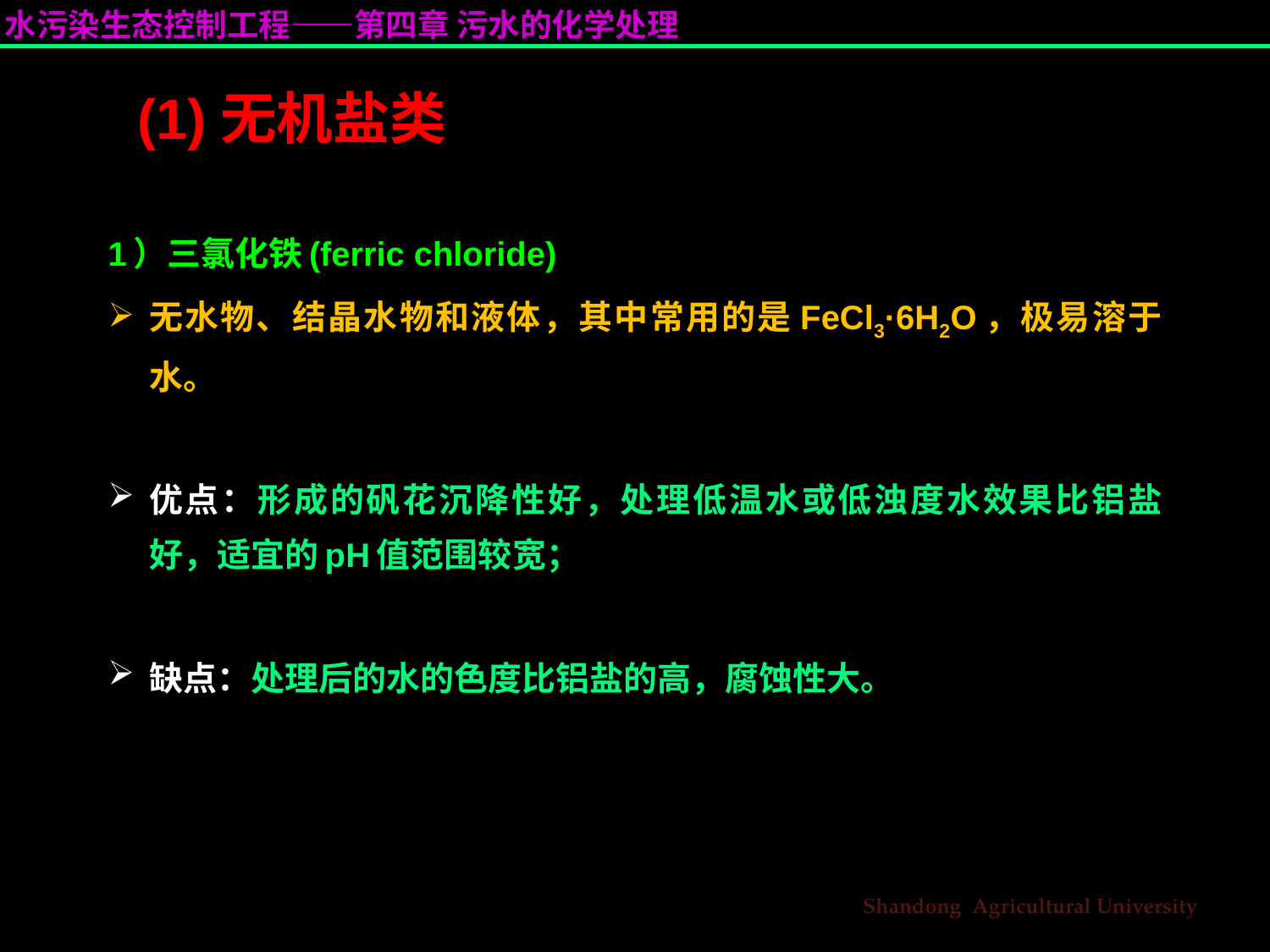

# (1)无机盐类
1）三氯化铁(ferric chloride)
无水物、结晶水物和液体，其中常用的是FeCl3·6H2O，极易溶于水。

优点：形成的矾花沉降性好，处理低温水或低浊度水效果比铝盐好，适宜的pH值范围较宽；

缺点：处理后的水的色度比铝盐的高，腐蚀性大。